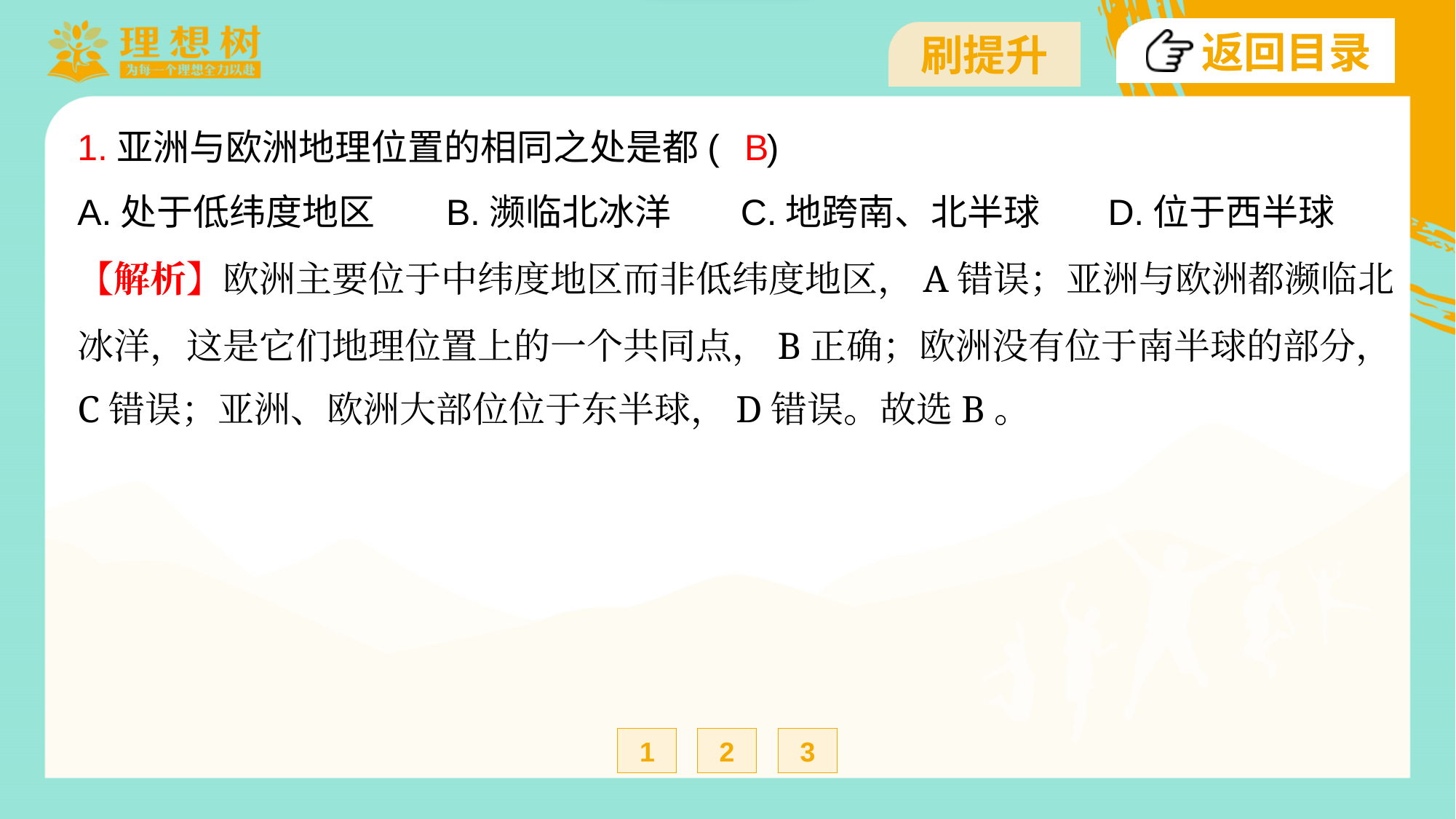

B
1.亚洲与欧洲地理位置的相同之处是都(     )
A.处于低纬度地区	B.濒临北冰洋	C.地跨南、北半球	D.位于西半球
【解析】欧洲主要位于中纬度地区而非低纬度地区，A错误；亚洲与欧洲都濒临北
冰洋，这是它们地理位置上的一个共同点，B正确；欧洲没有位于南半球的部分，
C错误；亚洲、欧洲大部位位于东半球，D错误。故选B。